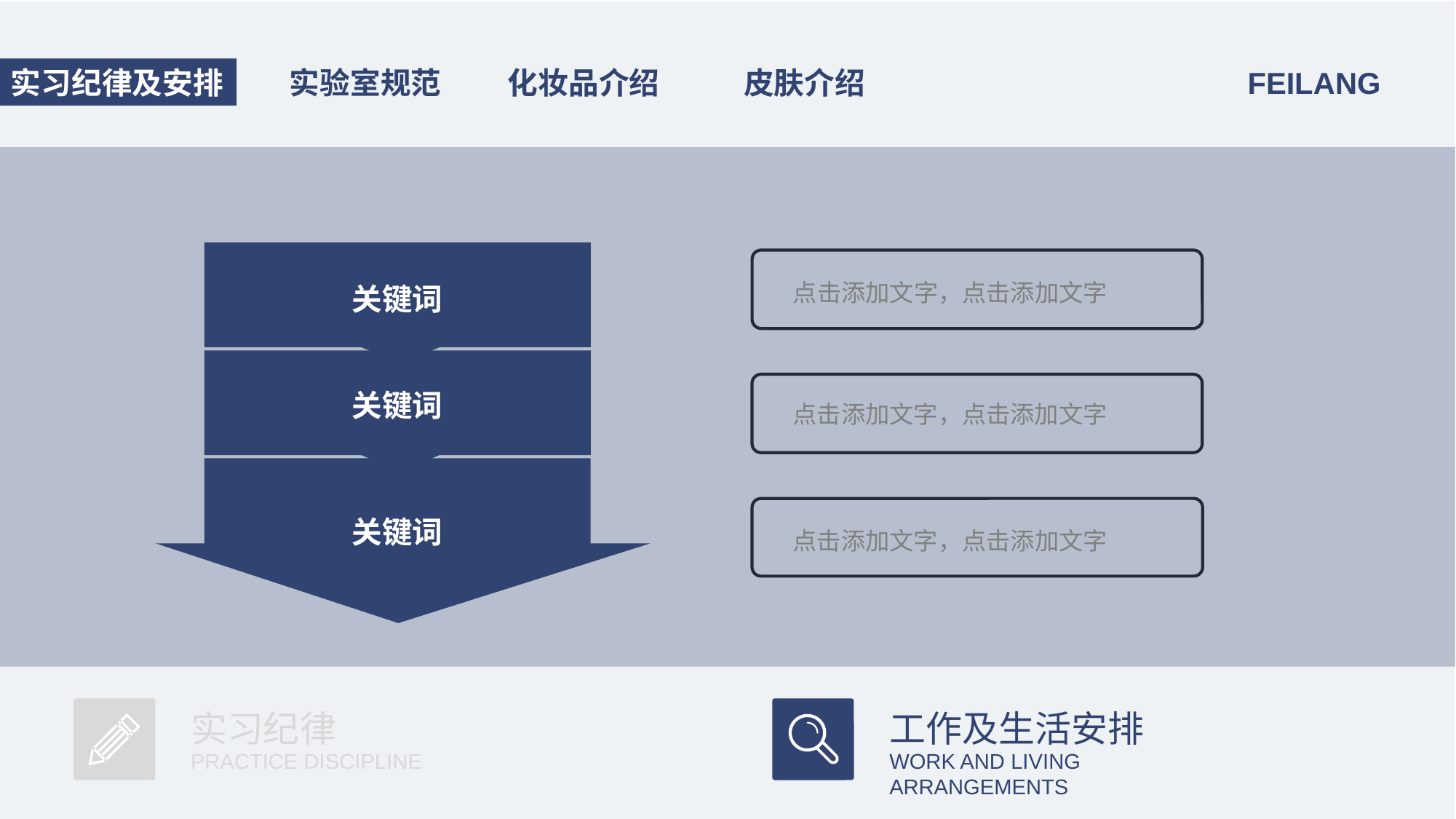

关键词

关键词

关键词
    点击添加文字，点击添加文字

    点击添加文字，点击添加文字

    点击添加文字，点击添加文字